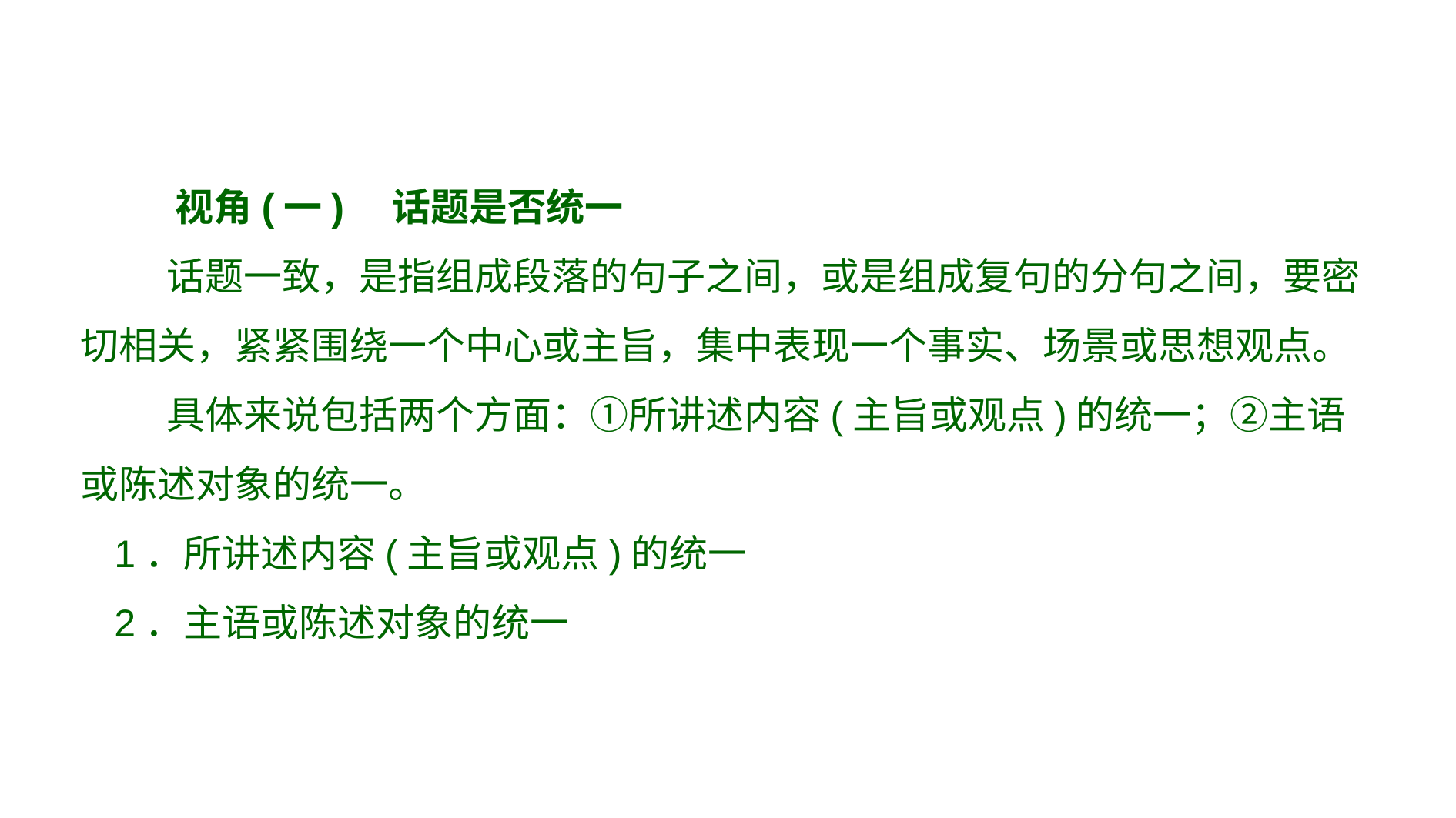

视角(一)　话题是否统一
     话题一致，是指组成段落的句子之间，或是组成复句的分句之间，要密切相关，紧紧围绕一个中心或主旨，集中表现一个事实、场景或思想观点。
     具体来说包括两个方面：①所讲述内容(主旨或观点)的统一；②主语或陈述对象的统一。
1．所讲述内容(主旨或观点)的统一
2．主语或陈述对象的统一